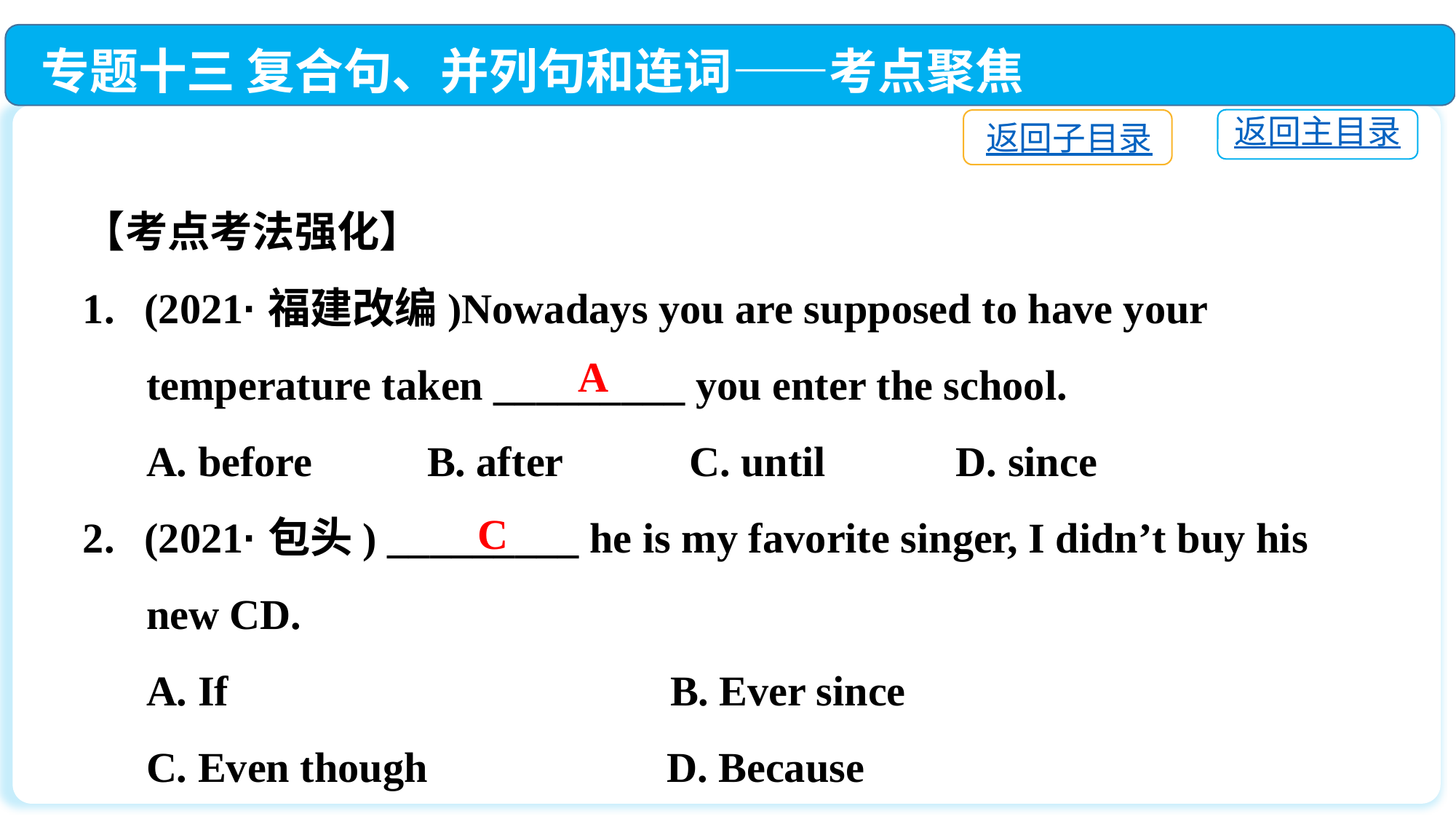

专题十三 复合句、并列句和连词——考点聚焦

返回主目录

返回子目录
【考点考法强化】
(2021·福建改编)Nowadays you are supposed to have your
      temperature taken _________ you enter the school.
      A. before　　 B. after            C. until　　	D. since
(2021·包头) _________ he is my favorite singer, I didn’t buy his
      new CD.
      A. If	                                   B. Ever since
      C. Even though	              D. Because
A
C